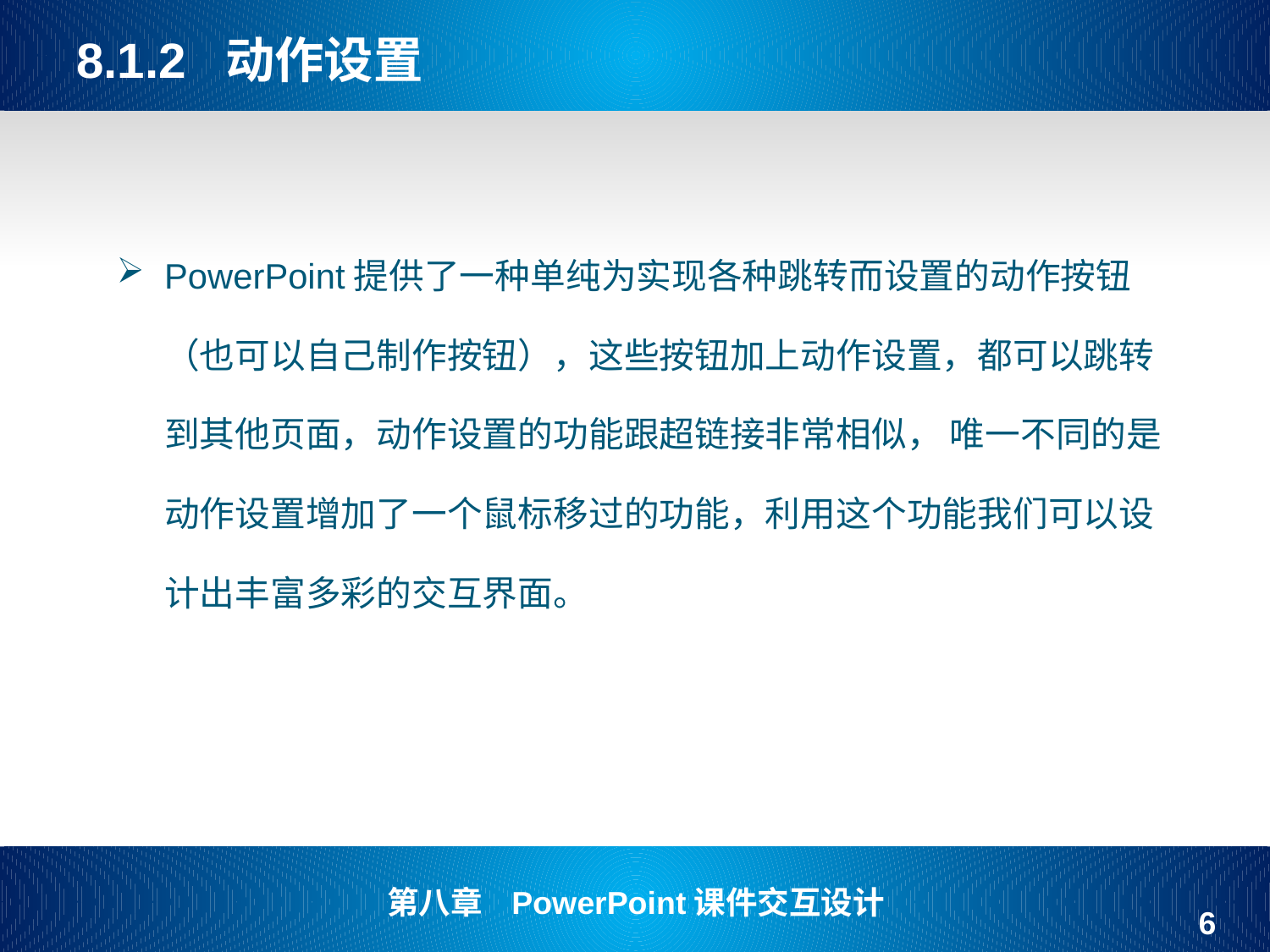

# 8.1.2  动作设置
PowerPoint提供了一种单纯为实现各种跳转而设置的动作按钮（也可以自己制作按钮），这些按钮加上动作设置，都可以跳转到其他页面，动作设置的功能跟超链接非常相似， 唯一不同的是动作设置增加了一个鼠标移过的功能，利用这个功能我们可以设计出丰富多彩的交互界面。
6